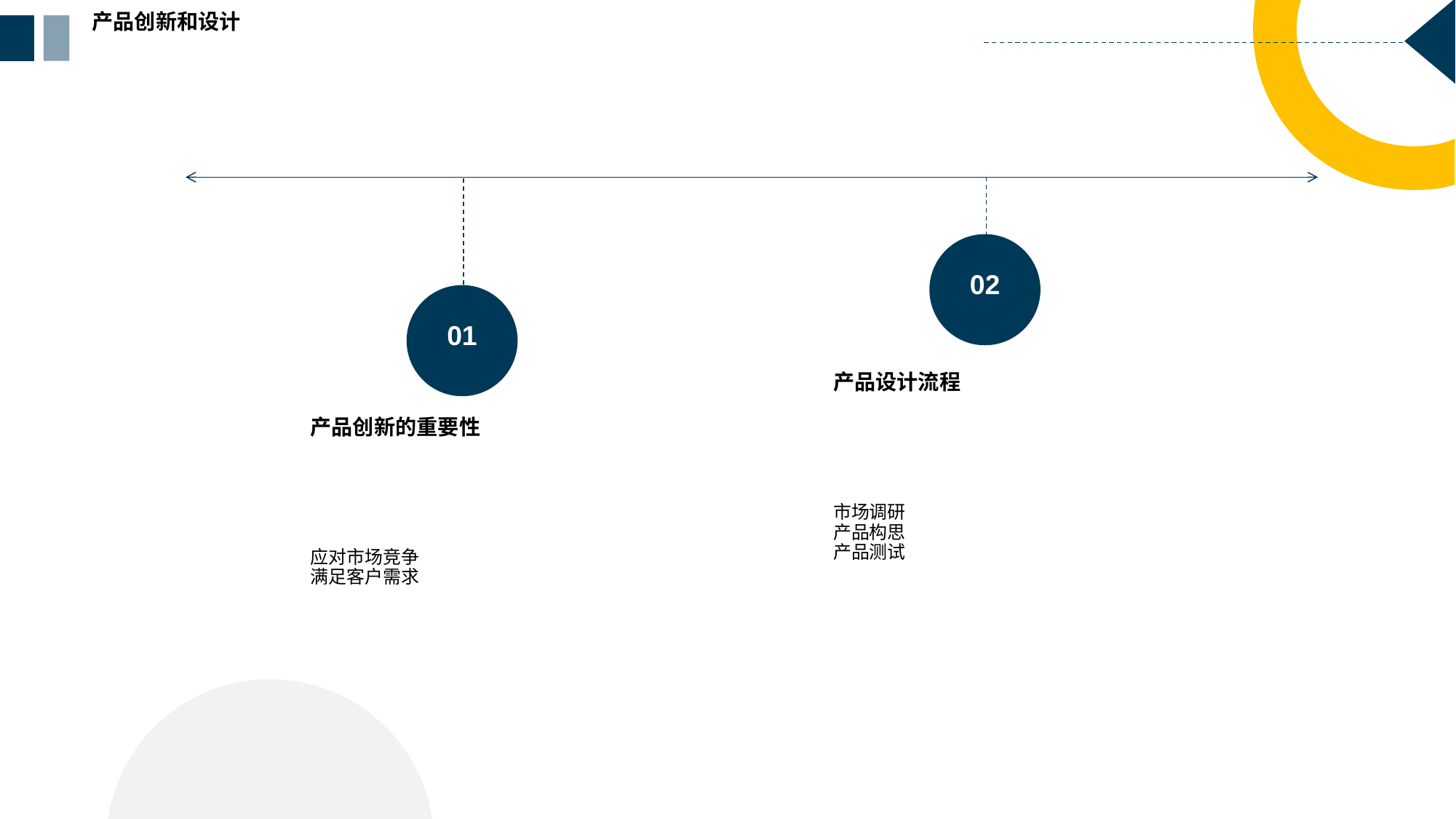

产品创新和设计

02

01
产品设计流程

产品创新的重要性

市场调研
产品构思
产品测试

应对市场竞争
满足客户需求